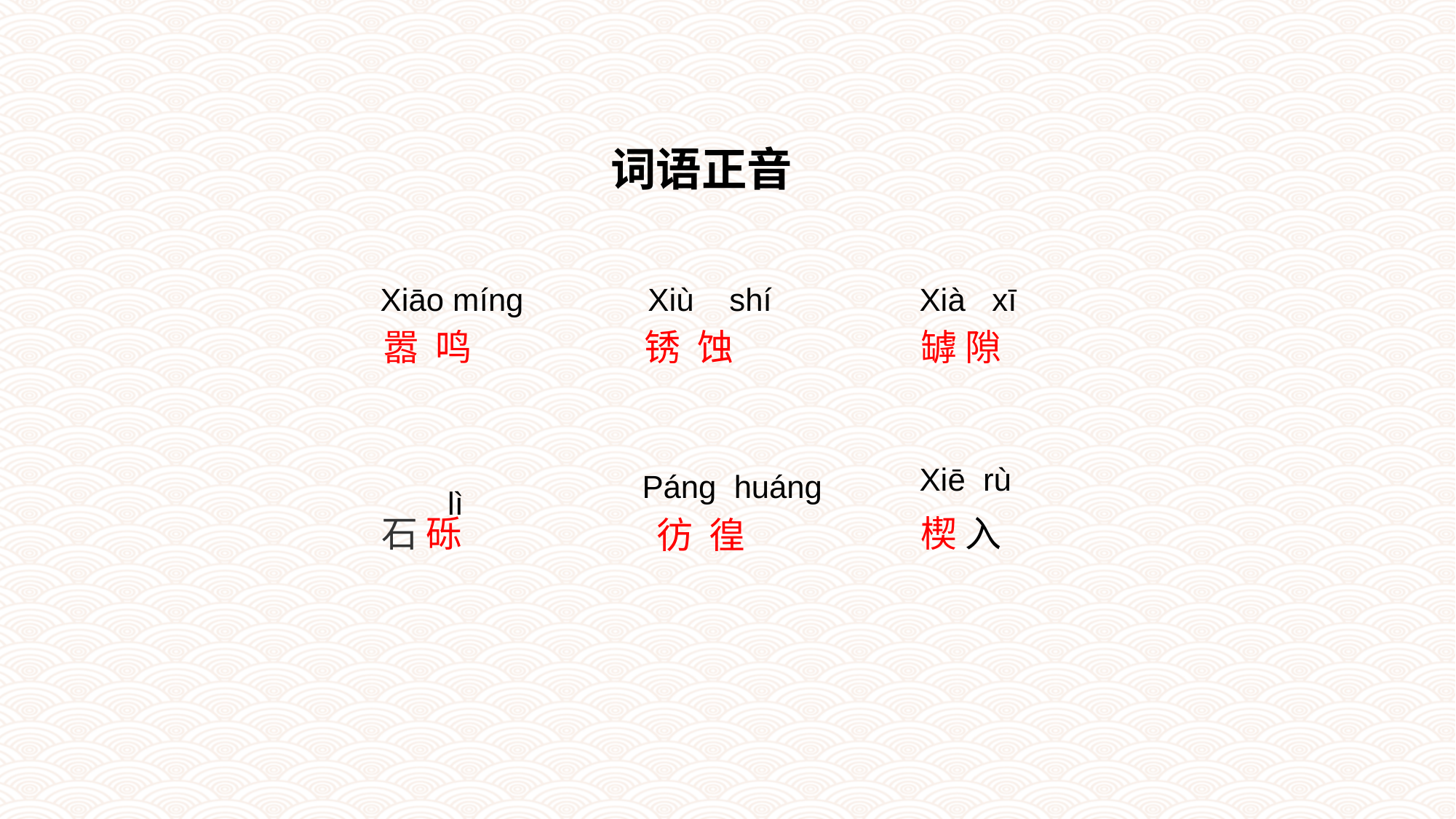

词语正音
Xiāo míng
Xiù    shí
Xià   xī
嚣  鸣
锈  蚀
罅 隙
Xiē  rù
Páng  huáng
lì
石 砾
楔 入
彷  徨